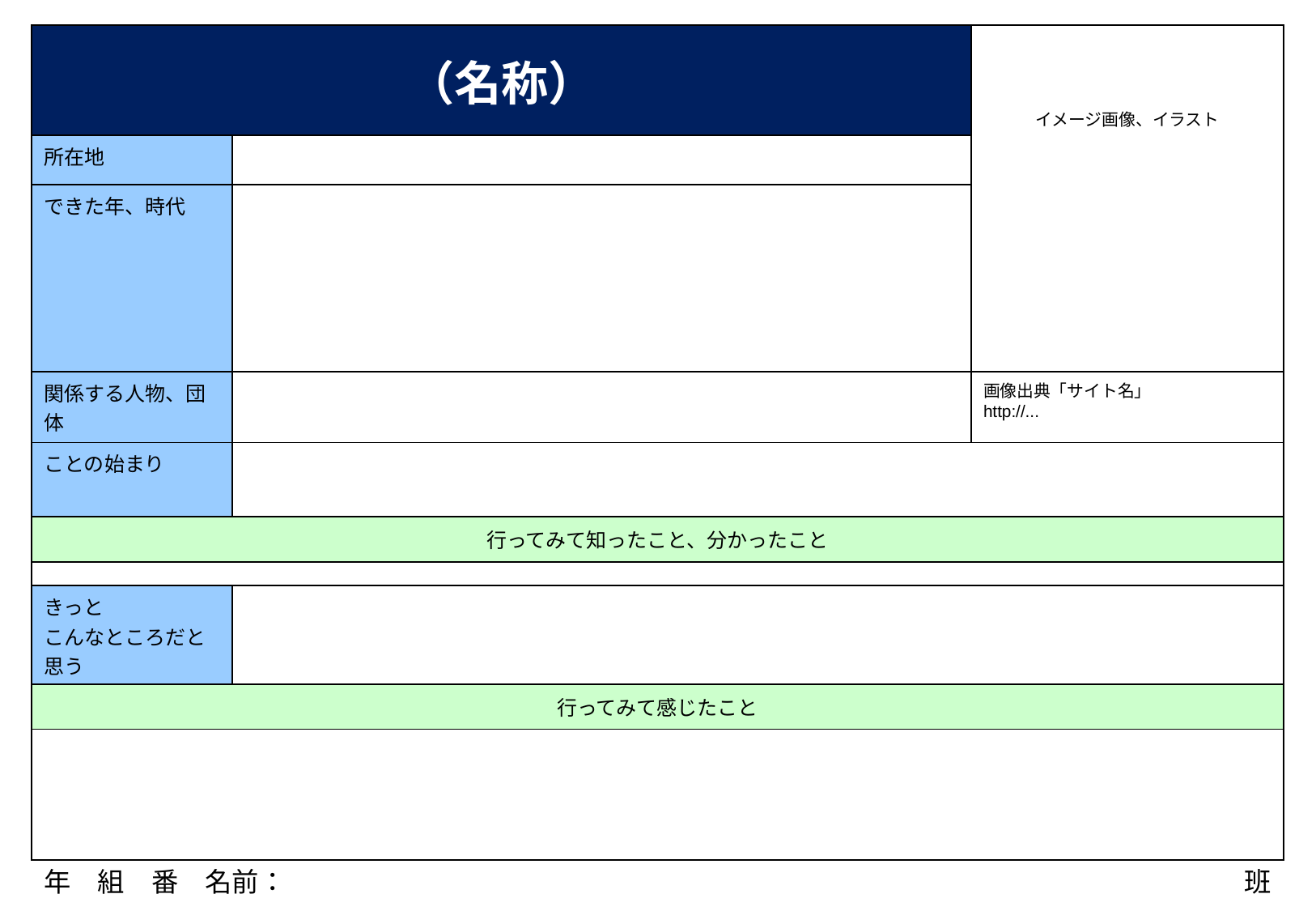

| （名称） |  | イメージ画像、イラスト |
| --- | --- | --- |
| 所在地 |  |  |
| できた年、時代 |  |  |
| 関係する人物、団体 |  | 画像出典「サイト名」 http://... |
| ことの始まり |  |  |
| 参考資料： |  |  |
| きっと こんなところだと思う |  |  |
| 行ってみて知ったこと、分かったこと |
| --- |
|  |
| 行ってみて感じたこと |
|  |
年　組　番　名前：
班